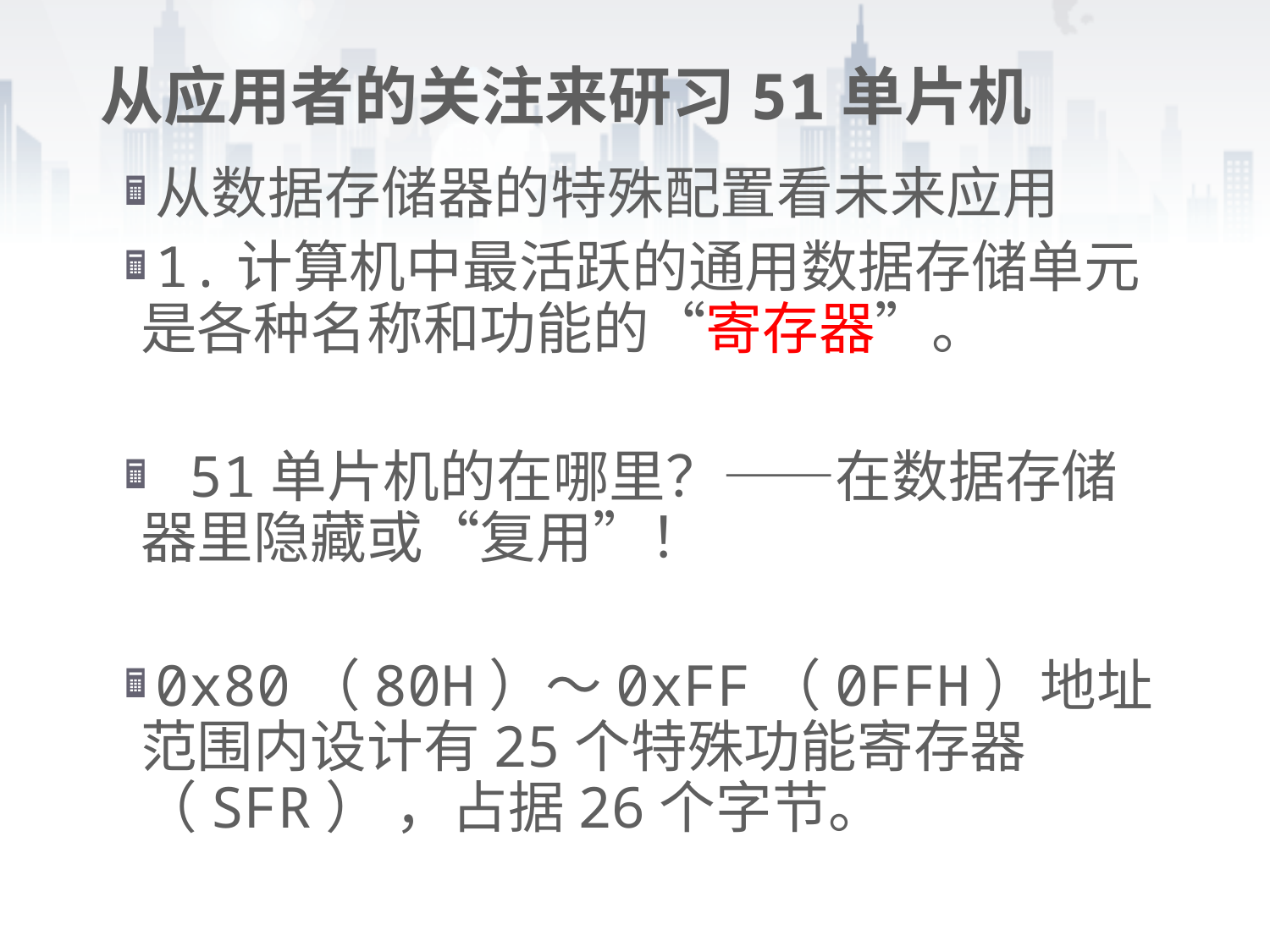

# 从应用者的关注来研习51单片机
从数据存储器的特殊配置看未来应用
1.计算机中最活跃的通用数据存储单元是各种名称和功能的“寄存器”。

 51单片机的在哪里？——在数据存储器里隐藏或“复用”！

0x80（80H）～0xFF（0FFH）地址范围内设计有25个特殊功能寄存器（SFR） ，占据26个字节。